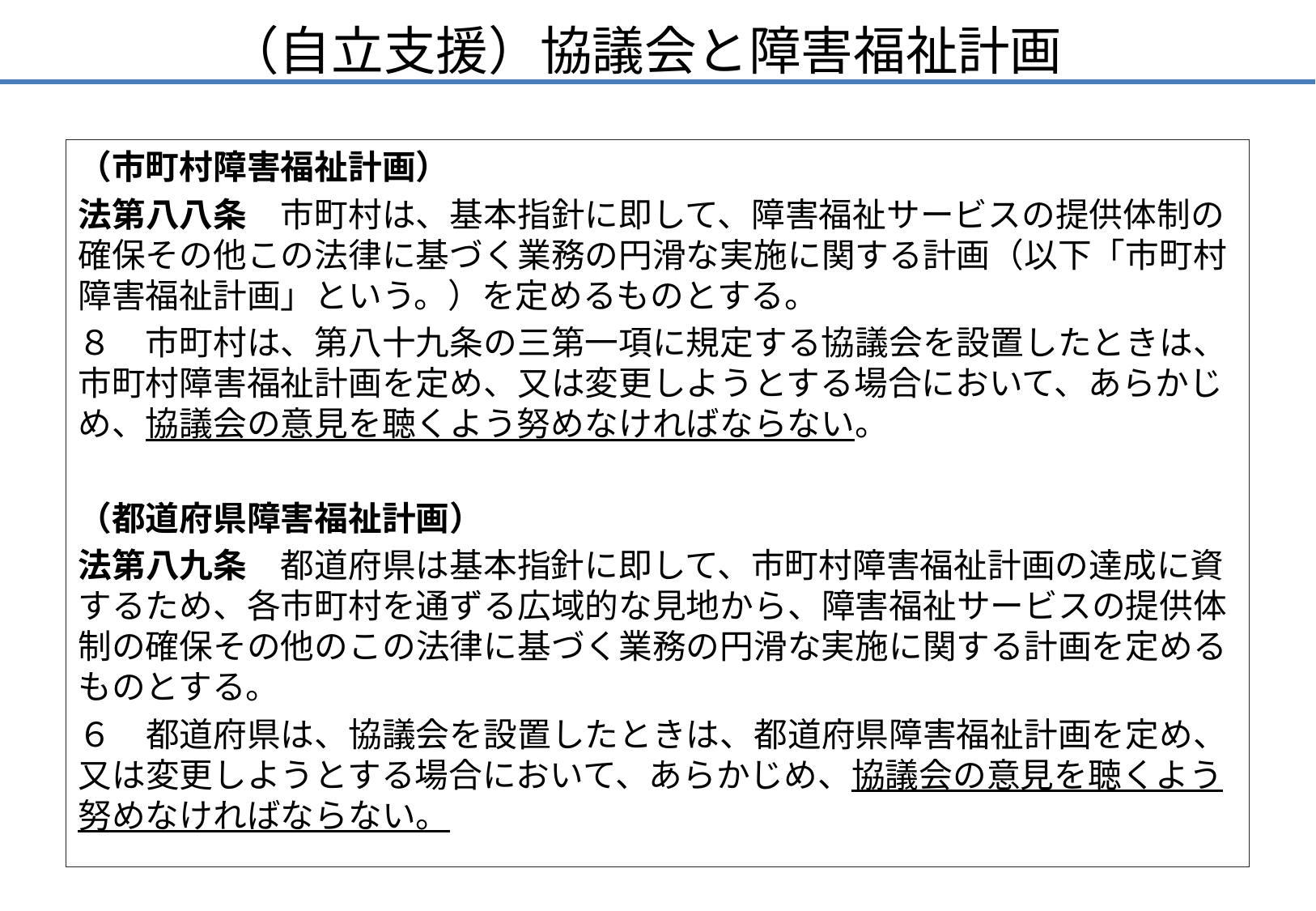

# （自立支援）協議会と障害福祉計画
（市町村障害福祉計画）
法第八八条　市町村は、基本指針に即して、障害福祉サービスの提供体制の確保その他この法律に基づく業務の円滑な実施に関する計画（以下「市町村障害福祉計画」という。）を定めるものとする。
８　市町村は、第八十九条の三第一項に規定する協議会を設置したときは、市町村障害福祉計画を定め、又は変更しようとする場合において、あらかじめ、協議会の意見を聴くよう努めなければならない。

（都道府県障害福祉計画）
法第八九条　都道府県は基本指針に即して、市町村障害福祉計画の達成に資するため、各市町村を通ずる広域的な見地から、障害福祉サービスの提供体制の確保その他のこの法律に基づく業務の円滑な実施に関する計画を定めるものとする。
６　都道府県は、協議会を設置したときは、都道府県障害福祉計画を定め、又は変更しようとする場合において、あらかじめ、協議会の意見を聴くよう努めなければならない。